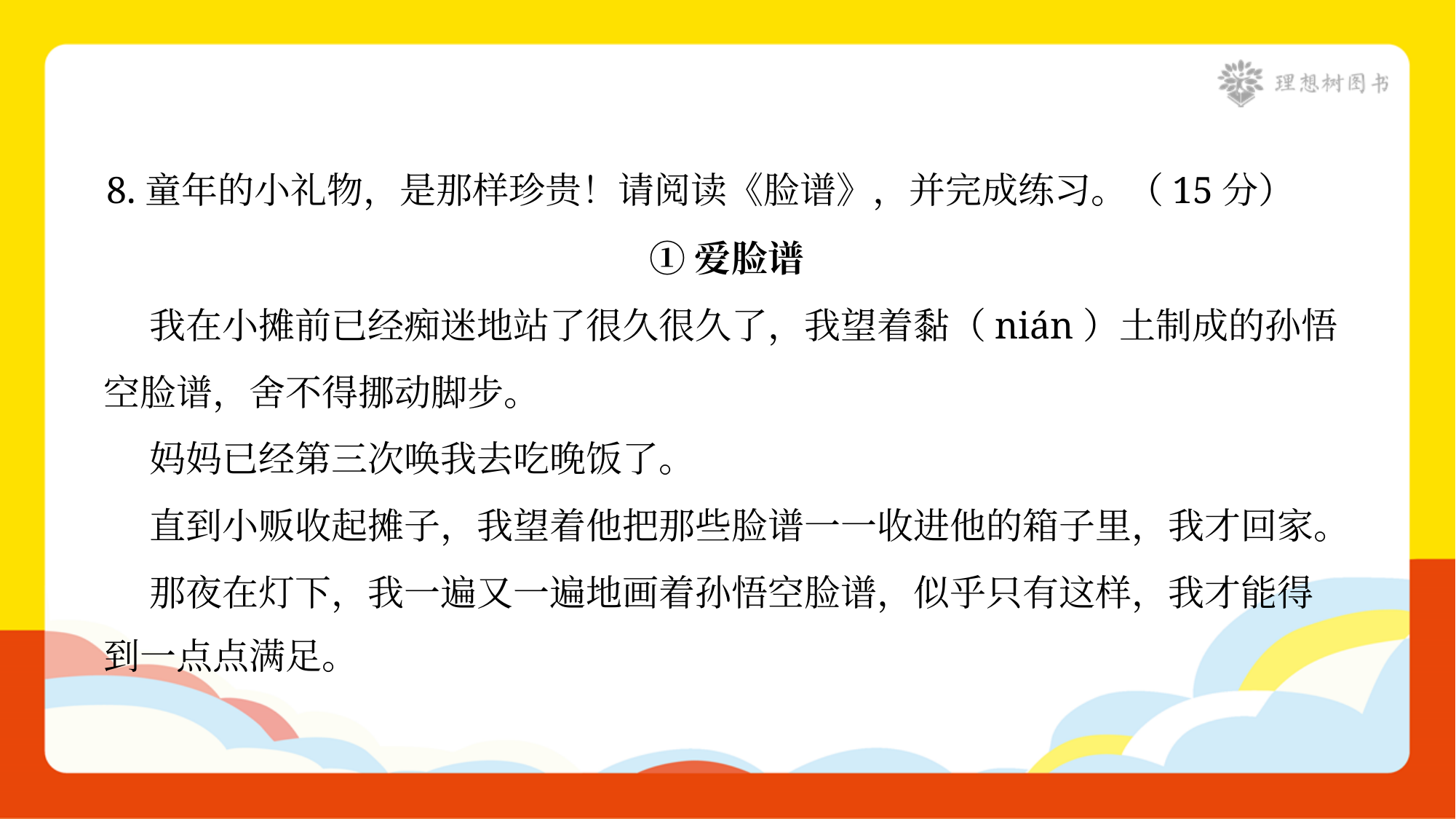

8.童年的小礼物，是那样珍贵！请阅读《脸谱》，并完成练习。（15分）
①爱脸谱
    我在小摊前已经痴迷地站了很久很久了，我望着黏（nián）土制成的孙悟
空脸谱，舍不得挪动脚步。
    妈妈已经第三次唤我去吃晚饭了。
    直到小贩收起摊子，我望着他把那些脸谱一一收进他的箱子里，我才回家。
    那夜在灯下，我一遍又一遍地画着孙悟空脸谱，似乎只有这样，我才能得
到一点点满足。